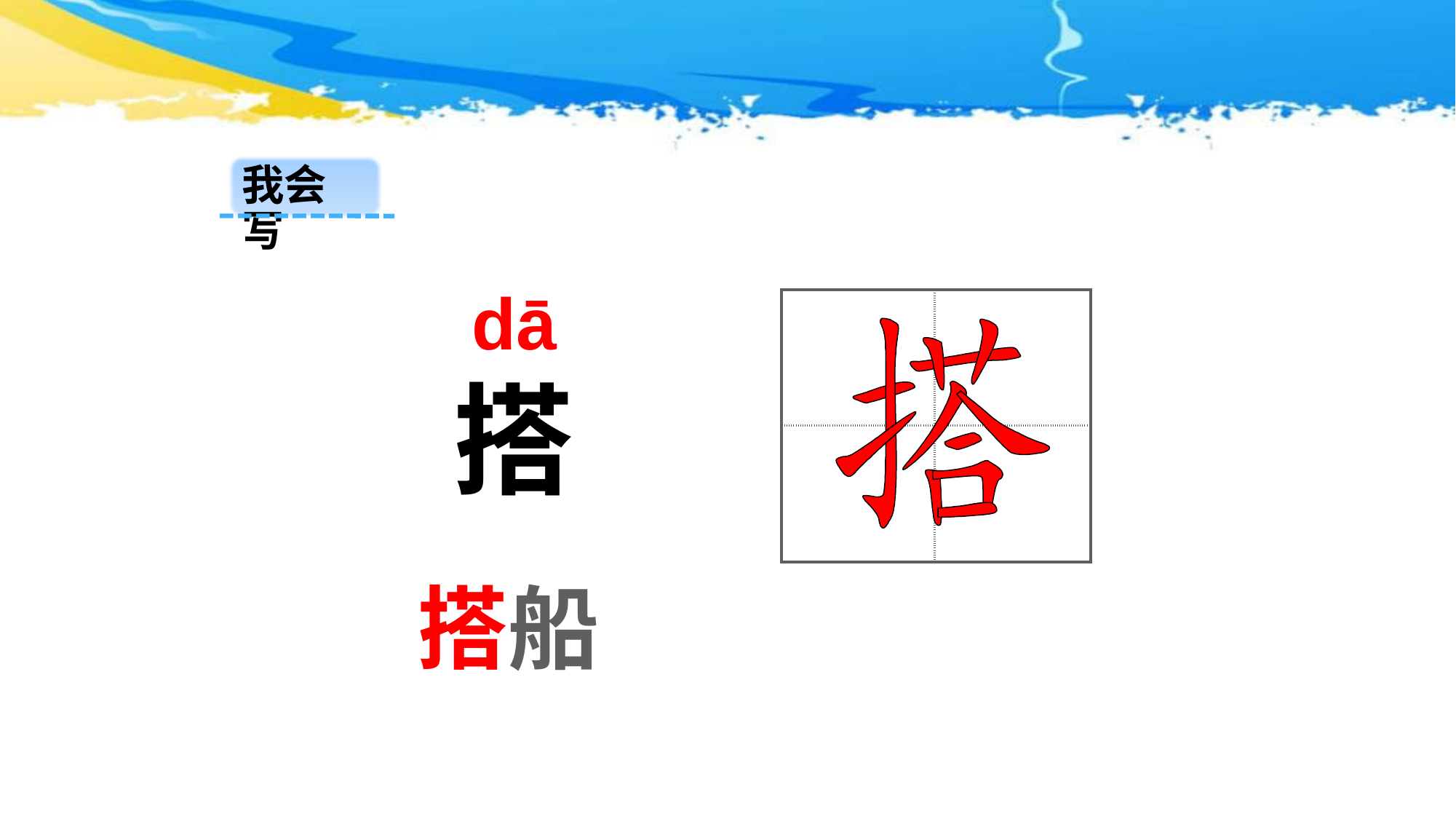

我会写

dā
|  |  |
| --- | --- |
|  |  |

搭

搭船